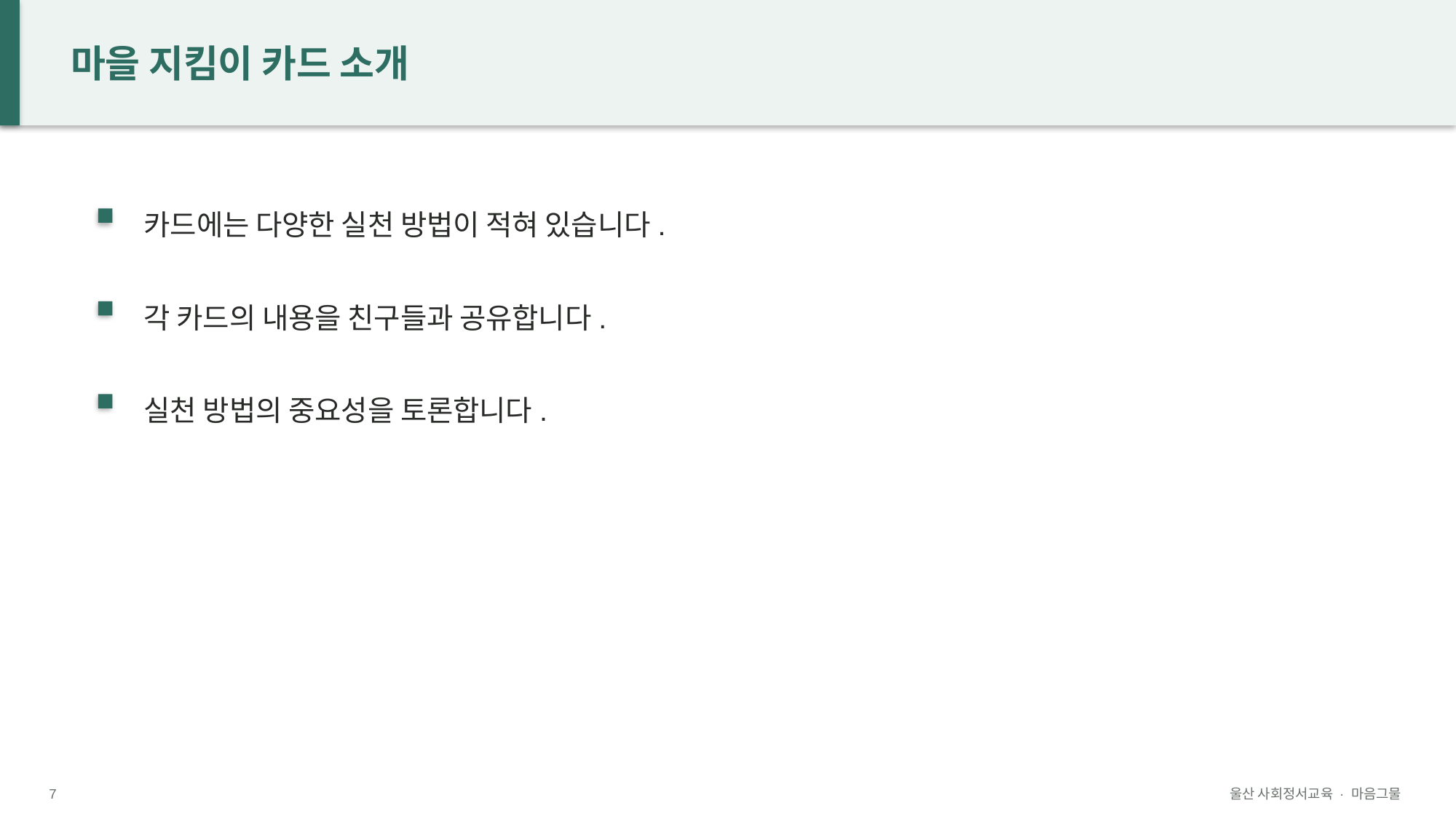

마을 지킴이 카드 소개
카드에는 다양한 실천 방법이 적혀 있습니다.

각 카드의 내용을 친구들과 공유합니다.

실천 방법의 중요성을 토론합니다.

7
울산 사회정서교육 · 마음그물